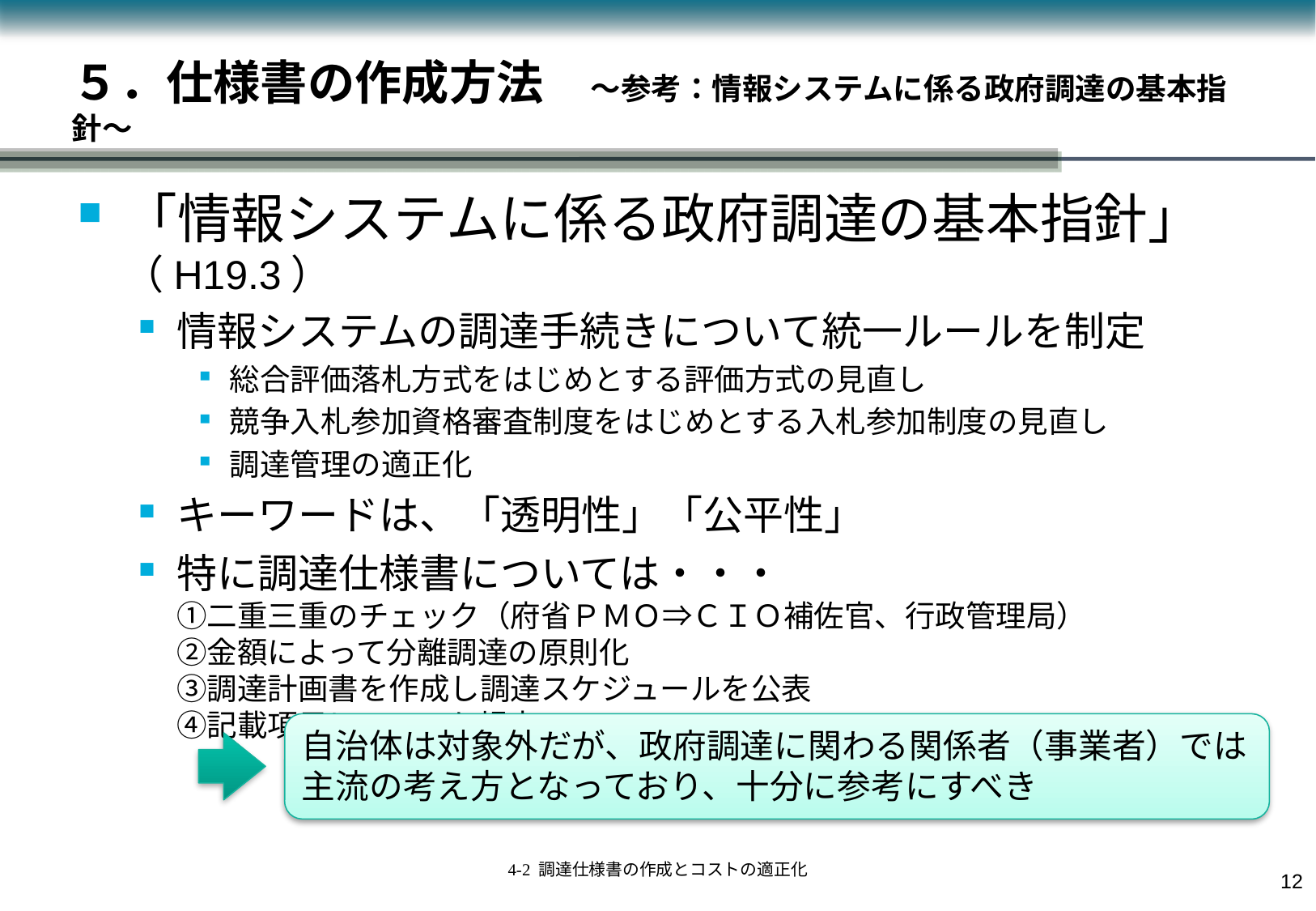

# ５．仕様書の作成方法　～参考：情報システムに係る政府調達の基本指針～
「情報システムに係る政府調達の基本指針」（H19.3）
情報システムの調達手続きについて統一ルールを制定
総合評価落札方式をはじめとする評価方式の見直し
競争入札参加資格審査制度をはじめとする入札参加制度の見直し
調達管理の適正化
キーワードは、「透明性」「公平性」
特に調達仕様書については・・・
①二重三重のチェック（府省ＰＭＯ⇒ＣＩＯ補佐官、行政管理局）
②金額によって分離調達の原則化
③調達計画書を作成し調達スケジュールを公表
④記載項目についても規定

自治体は対象外だが、政府調達に関わる関係者（事業者）では主流の考え方となっており、十分に参考にすべき

12
4-2 調達仕様書の作成とコストの適正化